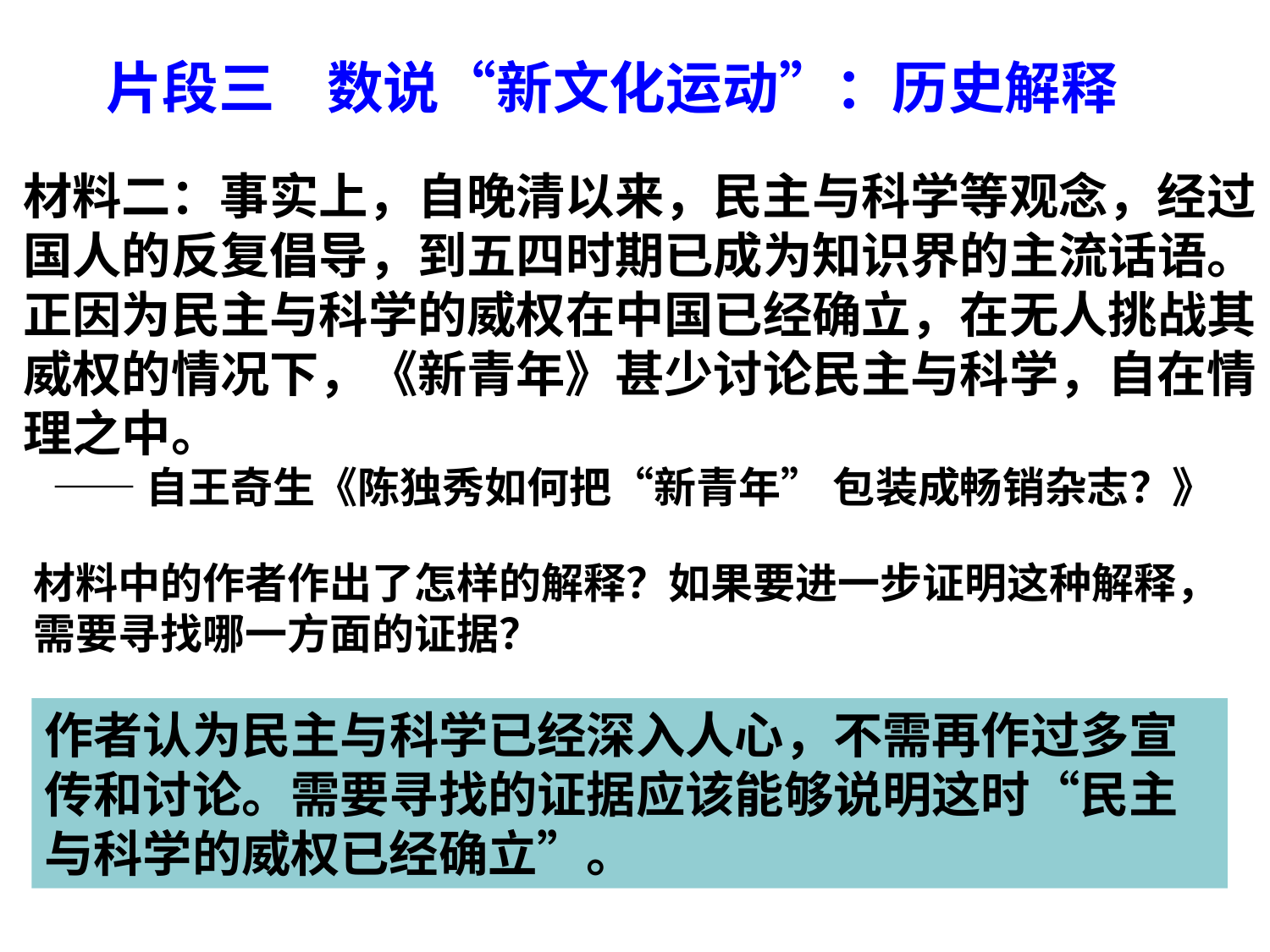

片段三    数说“新文化运动”：历史解释
材料二：事实上，自晚清以来，民主与科学等观念，经过国人的反复倡导，到五四时期已成为知识界的主流话语。正因为民主与科学的威权在中国已经确立，在无人挑战其威权的情况下，《新青年》甚少讨论民主与科学，自在情理之中。
   ——自王奇生《陈独秀如何把“新青年” 包装成畅销杂志？》
材料中的作者作出了怎样的解释？如果要进一步证明这种解释，需要寻找哪一方面的证据？
作者认为民主与科学已经深入人心，不需再作过多宣传和讨论。需要寻找的证据应该能够说明这时“民主与科学的威权已经确立”。